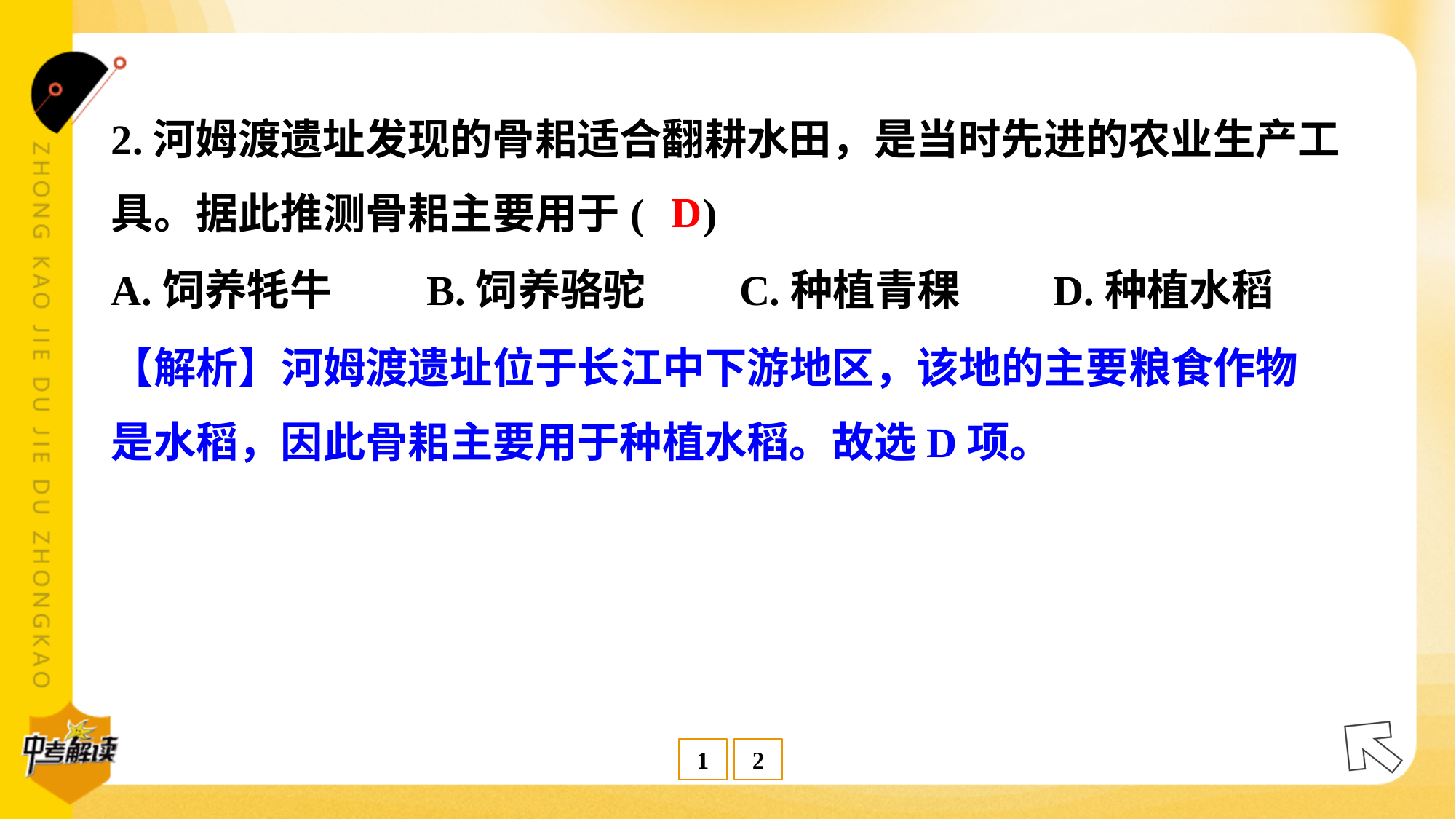

2.河姆渡遗址发现的骨耜适合翻耕水田，是当时先进的农业生产工
具。据此推测骨耜主要用于(     )
D
A.饲养牦牛	B.饲养骆驼	C.种植青稞	D.种植水稻
【解析】河姆渡遗址位于长江中下游地区，该地的主要粮食作物
是水稻，因此骨耜主要用于种植水稻。故选D项。